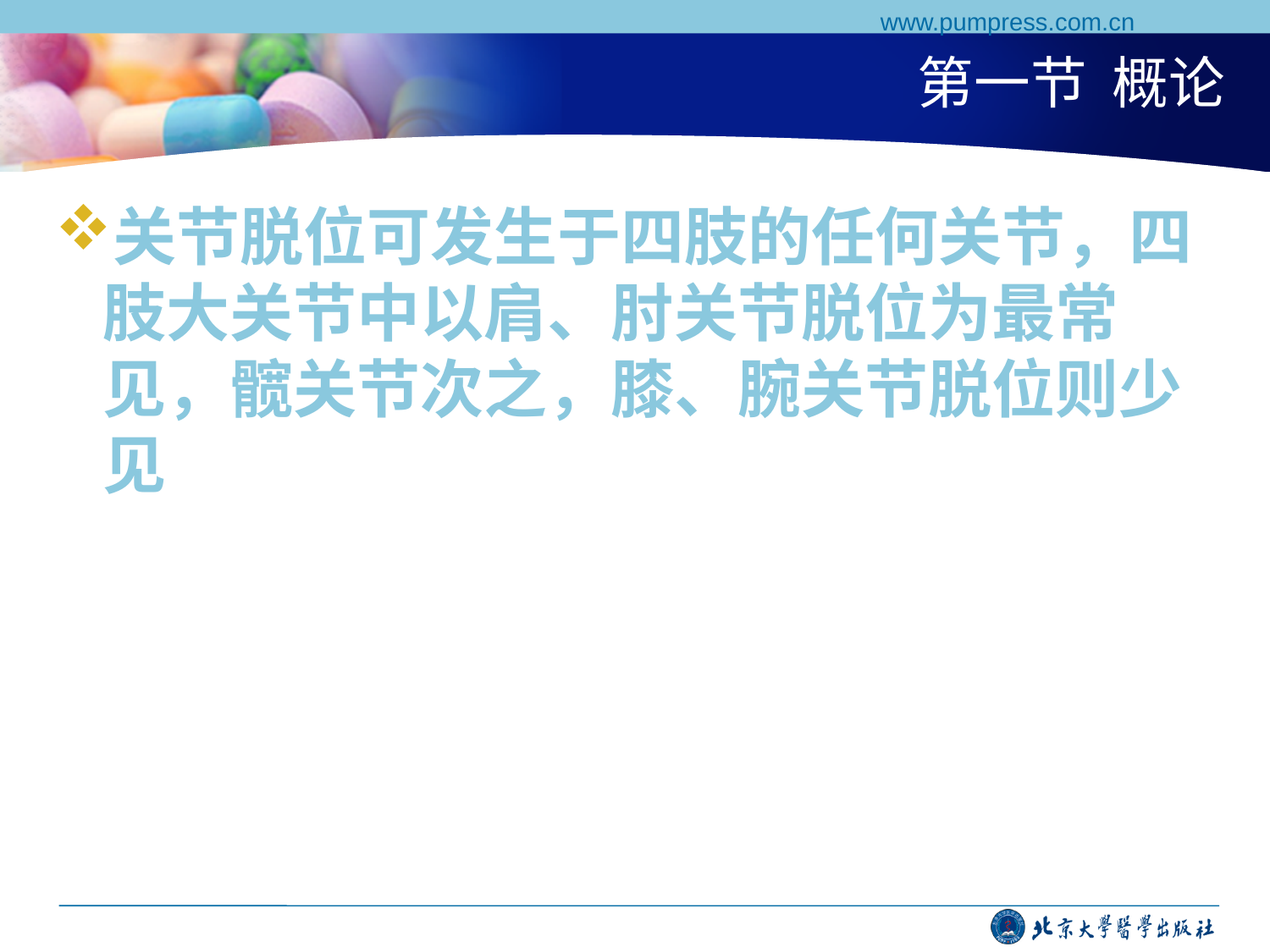

www.pumpress.com.cn
# 第一节  概论
关节脱位可发生于四肢的任何关节，四肢大关节中以肩、肘关节脱位为最常见，髋关节次之，膝、腕关节脱位则少见